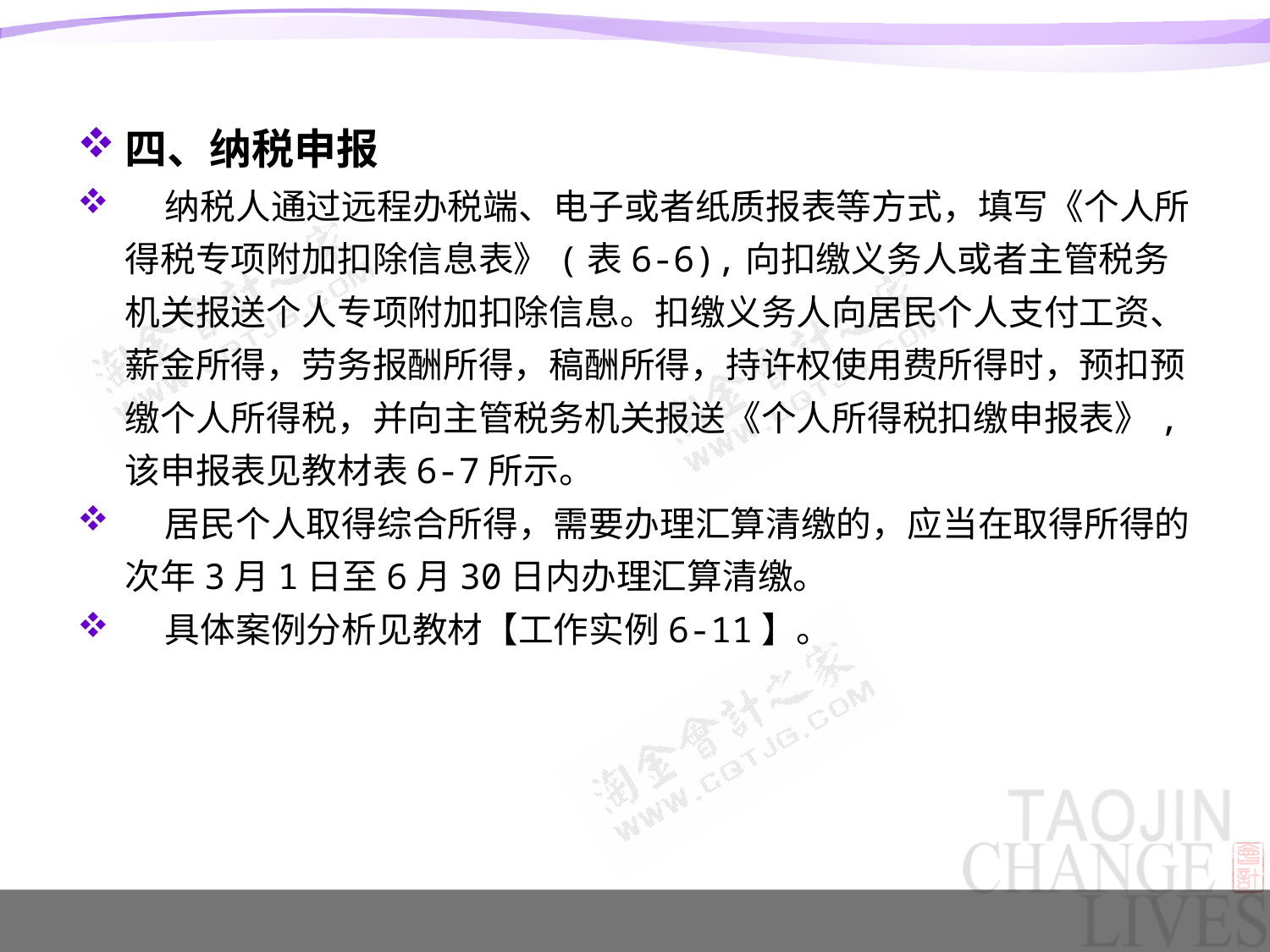

#
四、纳税申报
    纳税人通过远程办税端、电子或者纸质报表等方式，填写《个人所得税专项附加扣除信息表》(表6-6),向扣缴义务人或者主管税务机关报送个人专项附加扣除信息。扣缴义务人向居民个人支付工资、薪金所得，劳务报酬所得，稿酬所得，持许权使用费所得时，预扣预缴个人所得税，并向主管税务机关报送《个人所得税扣缴申报表》,该申报表见教材表6-7所示。
    居民个人取得综合所得，需要办理汇算清缴的，应当在取得所得的次年3月1日至6月30日内办理汇算清缴。
    具体案例分析见教材【工作实例6-11】。